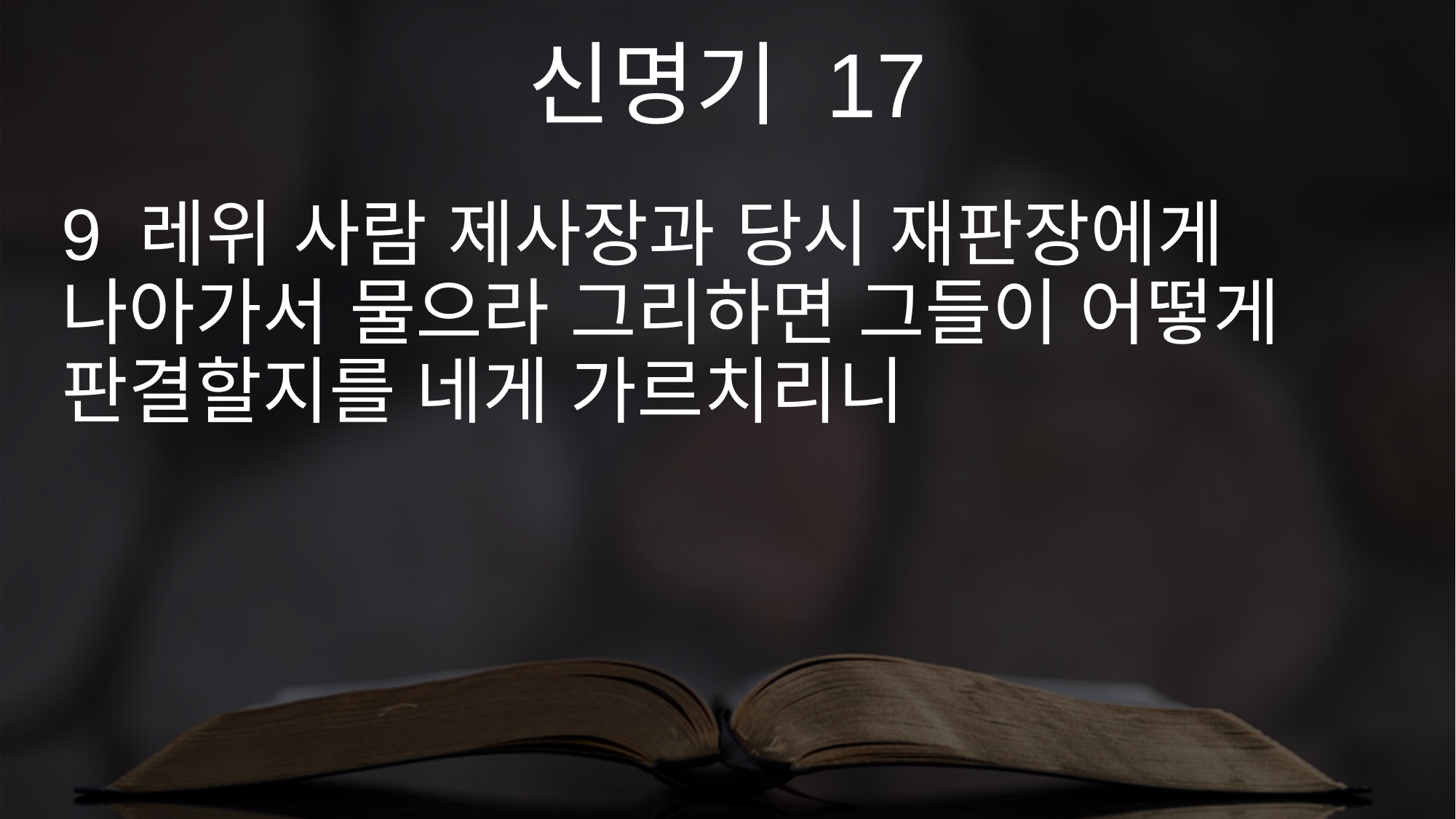

신명기 17
9 레위 사람 제사장과 당시 재판장에게 나아가서 물으라 그리하면 그들이 어떻게 판결할지를 네게 가르치리니